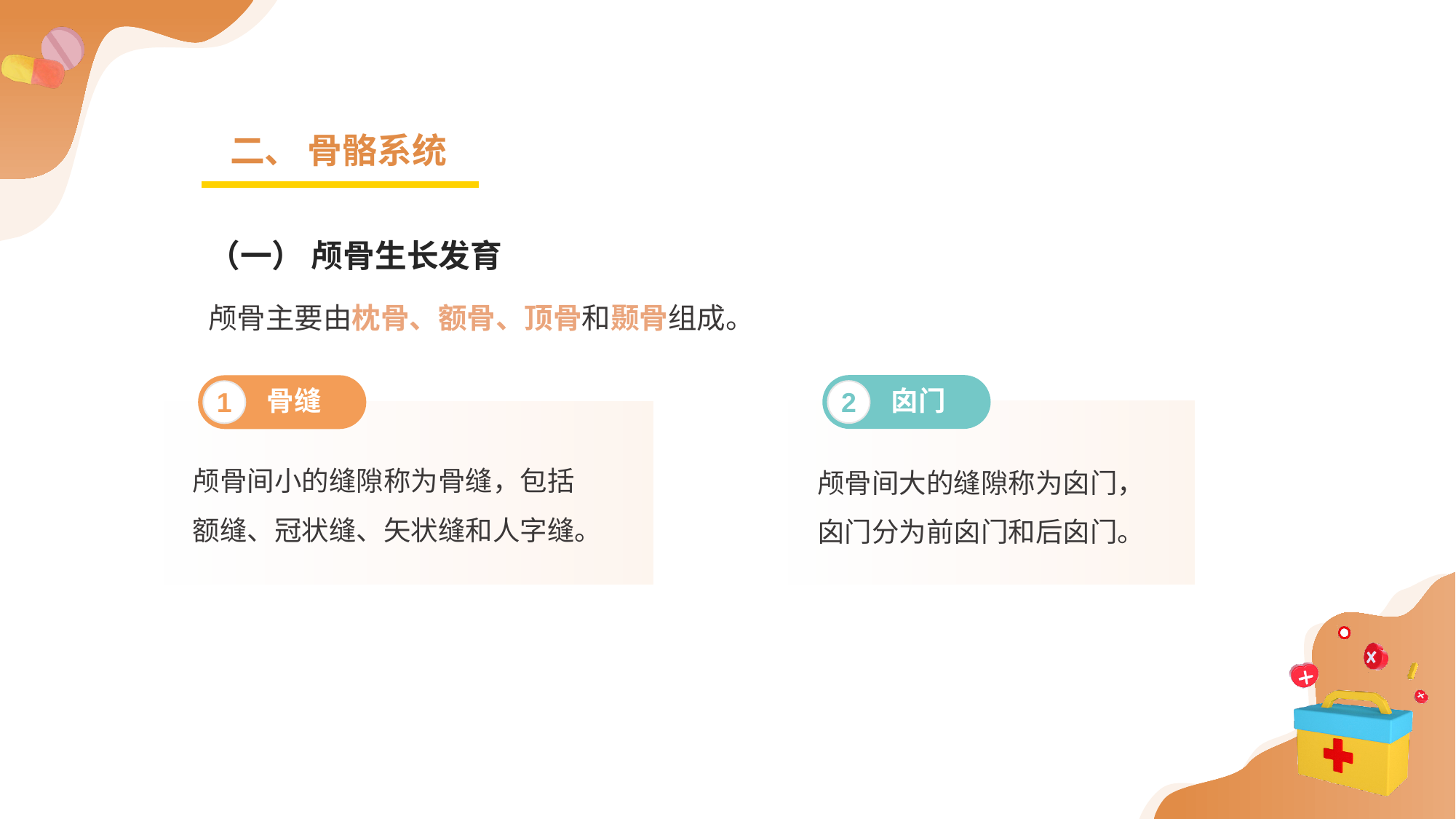

二、 骨骼系统
（一） 颅骨生长发育
颅骨主要由枕骨、额骨、顶骨和颞骨组成。

囟门

2

骨缝

1

颅骨间小的缝隙称为骨缝，包括额缝、冠状缝、矢状缝和人字缝。
颅骨间大的缝隙称为囟门，囟门分为前囟门和后囟门。